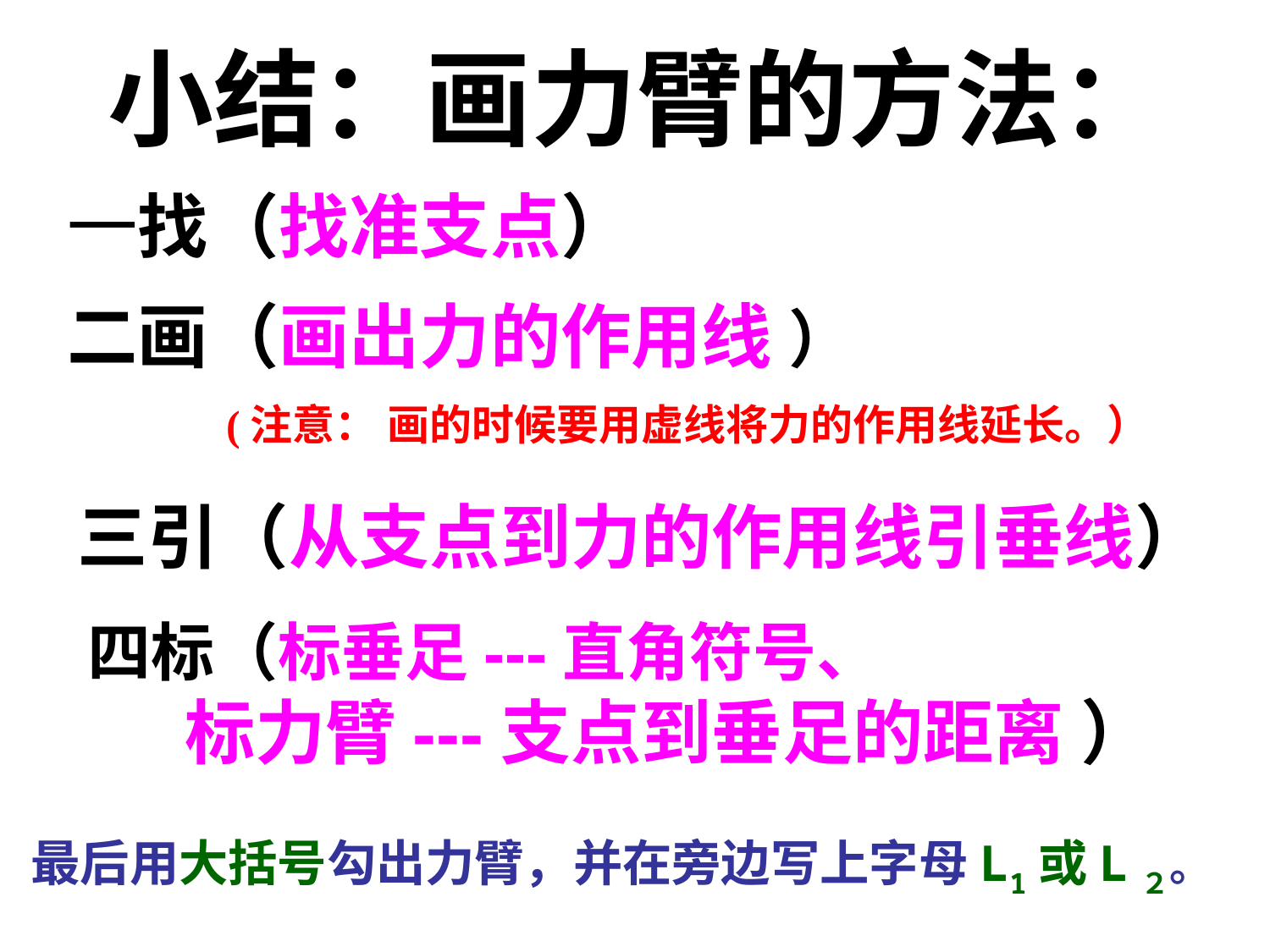

小结：画力臂的方法：
一找（找准支点）
二画（画出力的作用线 ）
               (注意： 画的时候要用虚线将力的作用线延长。）
三引（从支点到力的作用线引垂线）
四标（标垂足---直角符号、
     标力臂---支点到垂足的距离 ）
最后用大括号勾出力臂，并在旁边写上字母L1或L２。